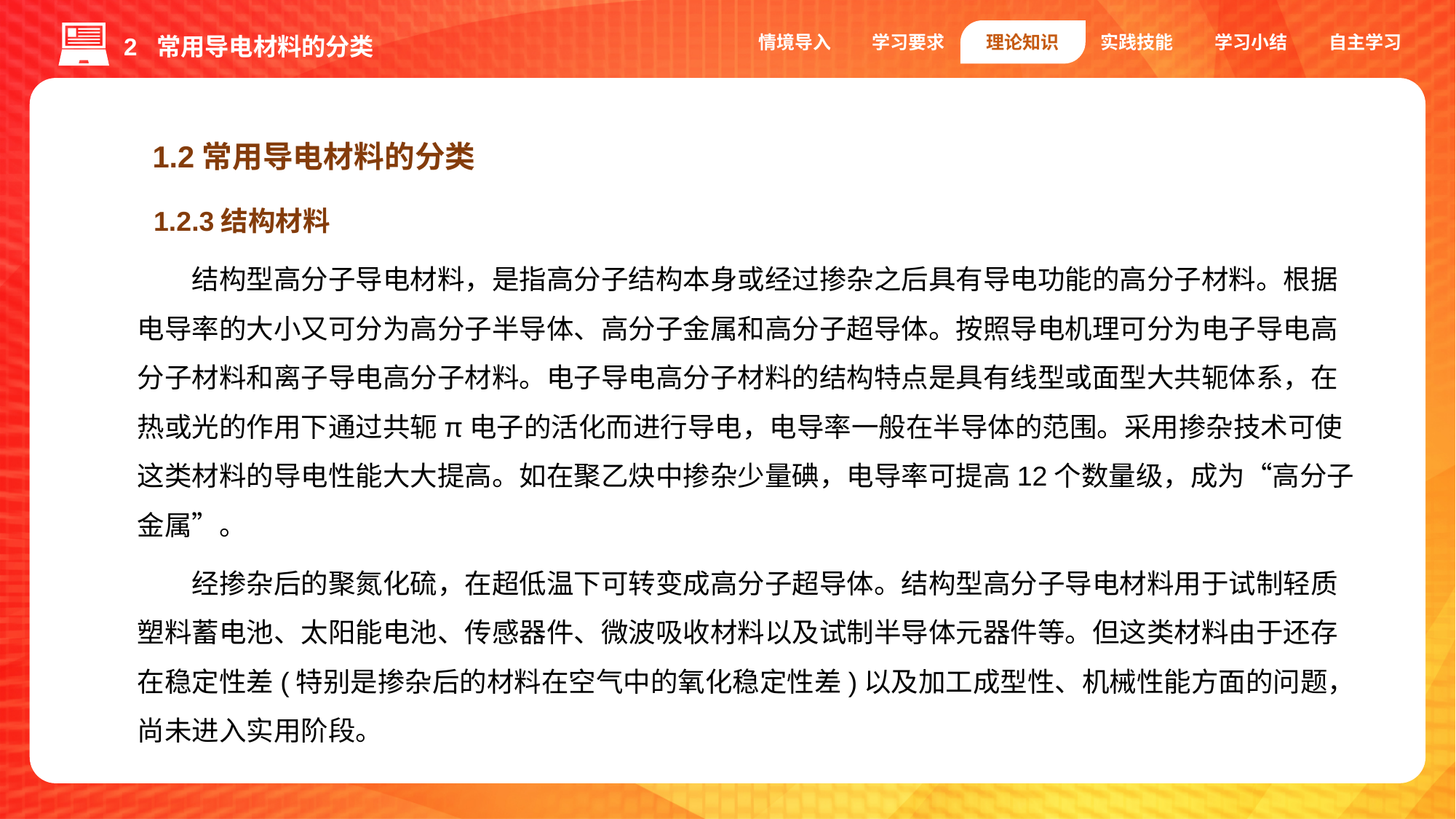

情境导入
学习要求
理论知识
实践技能
学习小结
自主学习

2  常用导电材料的分类
1.2常用导电材料的分类
1.2.3结构材料
结构型高分子导电材料，是指高分子结构本身或经过掺杂之后具有导电功能的高分子材料。根据电导率的大小又可分为高分子半导体、高分子金属和高分子超导体。按照导电机理可分为电子导电高分子材料和离子导电高分子材料。电子导电高分子材料的结构特点是具有线型或面型大共轭体系，在热或光的作用下通过共轭π电子的活化而进行导电，电导率一般在半导体的范围。采用掺杂技术可使这类材料的导电性能大大提高。如在聚乙炔中掺杂少量碘，电导率可提高12个数量级，成为“高分子金属”。
经掺杂后的聚氮化硫，在超低温下可转变成高分子超导体。结构型高分子导电材料用于试制轻质塑料蓄电池、太阳能电池、传感器件、微波吸收材料以及试制半导体元器件等。但这类材料由于还存在稳定性差(特别是掺杂后的材料在空气中的氧化稳定性差)以及加工成型性、机械性能方面的问题，尚未进入实用阶段。